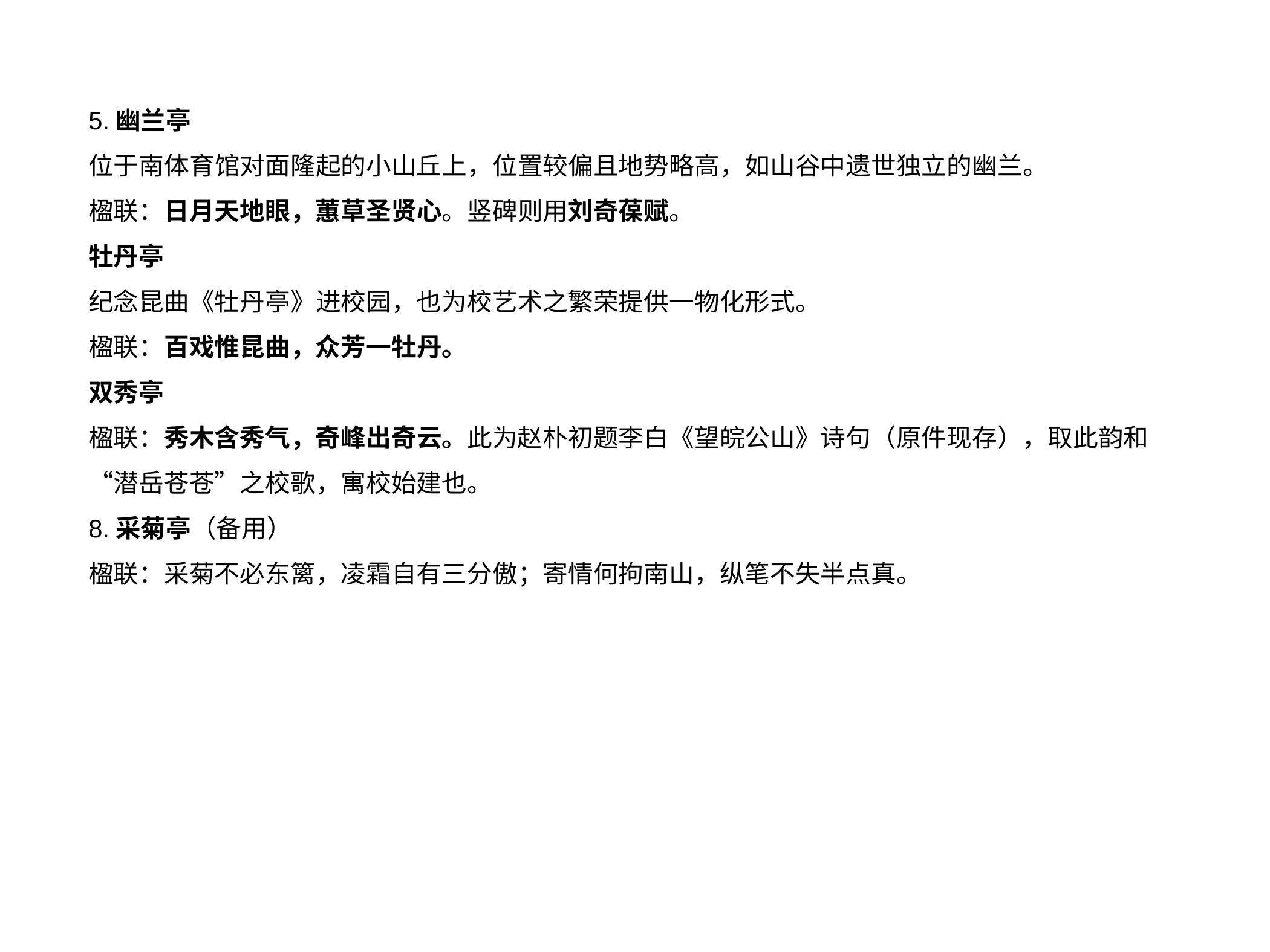

5.幽兰亭
位于南体育馆对面隆起的小山丘上，位置较偏且地势略高，如山谷中遗世独立的幽兰。
楹联：日月天地眼，蕙草圣贤心。竖碑则用刘奇葆赋。
牡丹亭
纪念昆曲《牡丹亭》进校园，也为校艺术之繁荣提供一物化形式。
楹联：百戏惟昆曲，众芳一牡丹。
双秀亭
楹联：秀木含秀气，奇峰出奇云。此为赵朴初题李白《望皖公山》诗句（原件现存），取此韵和“潜岳苍苍”之校歌，寓校始建也。
8.采菊亭（备用）
楹联：采菊不必东篱，凌霜自有三分傲；寄情何拘南山，纵笔不失半点真。